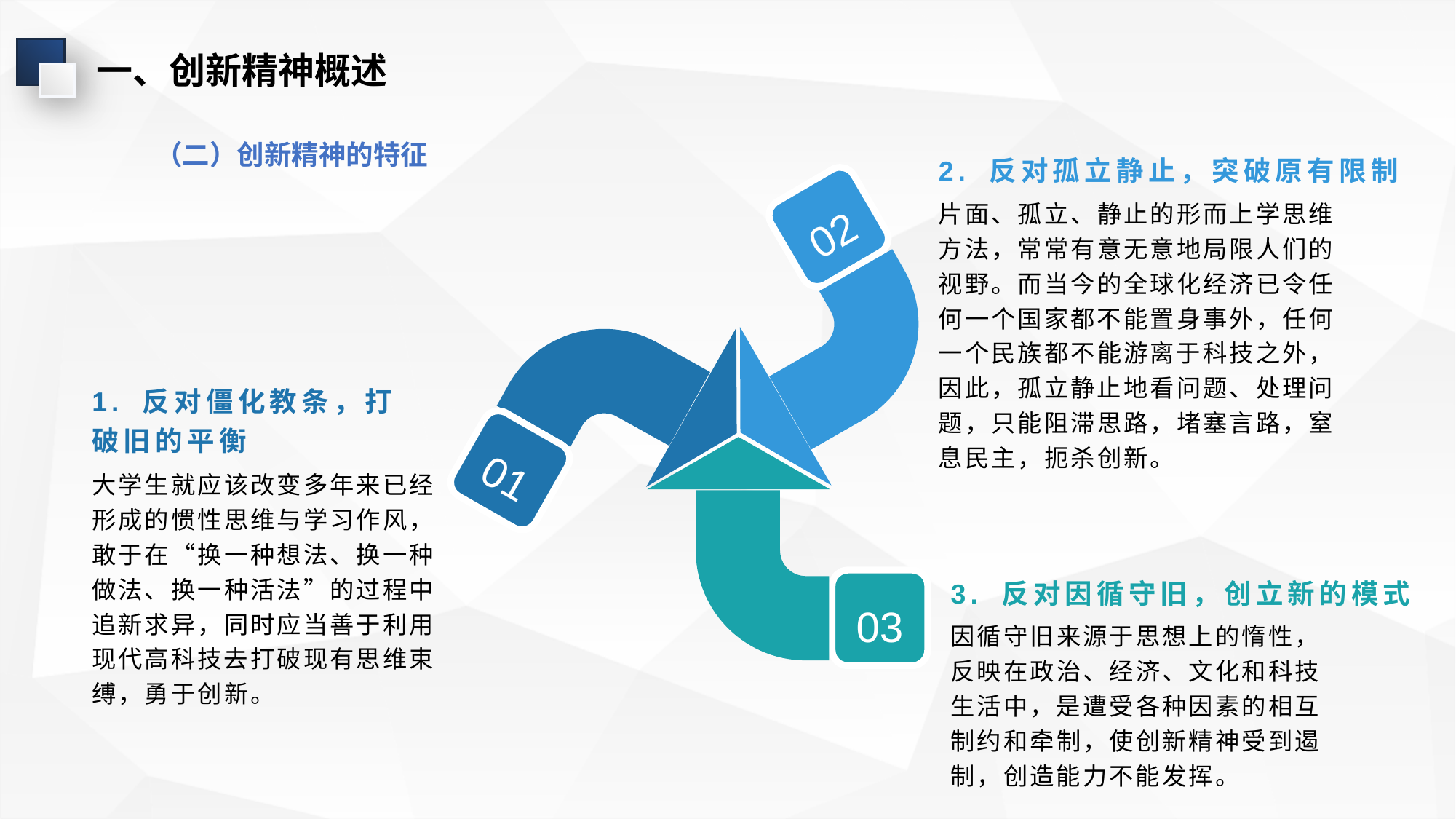

一、创新精神概述
（二）创新精神的特征
2. 反对孤立静止，突破原有限制
02
片面、孤立、静止的形而上学思维方法，常常有意无意地局限人们的视野。而当今的全球化经济已令任何一个国家都不能置身事外，任何一个民族都不能游离于科技之外，因此，孤立静止地看问题、处理问题，只能阻滞思路，堵塞言路，窒息民主，扼杀创新。

1. 反对僵化教条，打破旧的平衡

01

大学生就应该改变多年来已经形成的惯性思维与学习作风，敢于在“换一种想法、换一种做法、换一种活法”的过程中追新求异，同时应当善于利用现代高科技去打破现有思维束缚，勇于创新。

3. 反对因循守旧，创立新的模式
03
因循守旧来源于思想上的惰性，反映在政治、经济、文化和科技生活中，是遭受各种因素的相互制约和牵制，使创新精神受到遏制，创造能力不能发挥。